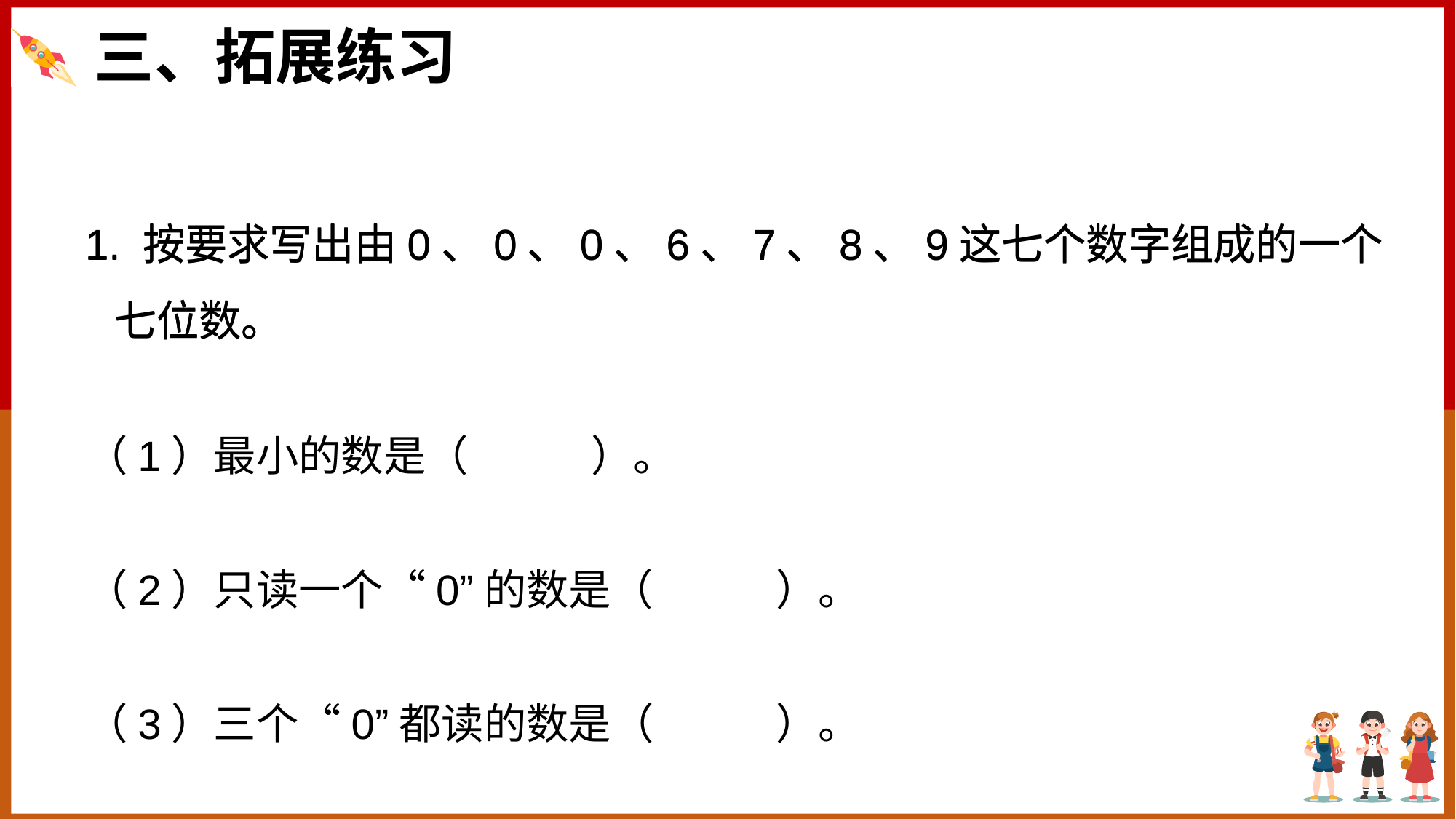

三、拓展练习
1. 按要求写出由0、0、0、6、7、8、9这七个数字组成的一个
  七位数。
1. 按要求写出由0、0、0、6、7、8、9这七个数字组成的一个
  七位数。
（1）最小的数是（             ）。
（2）只读一个“0”的数是（             ）。
（3）三个“0”都读的数是（             ）。